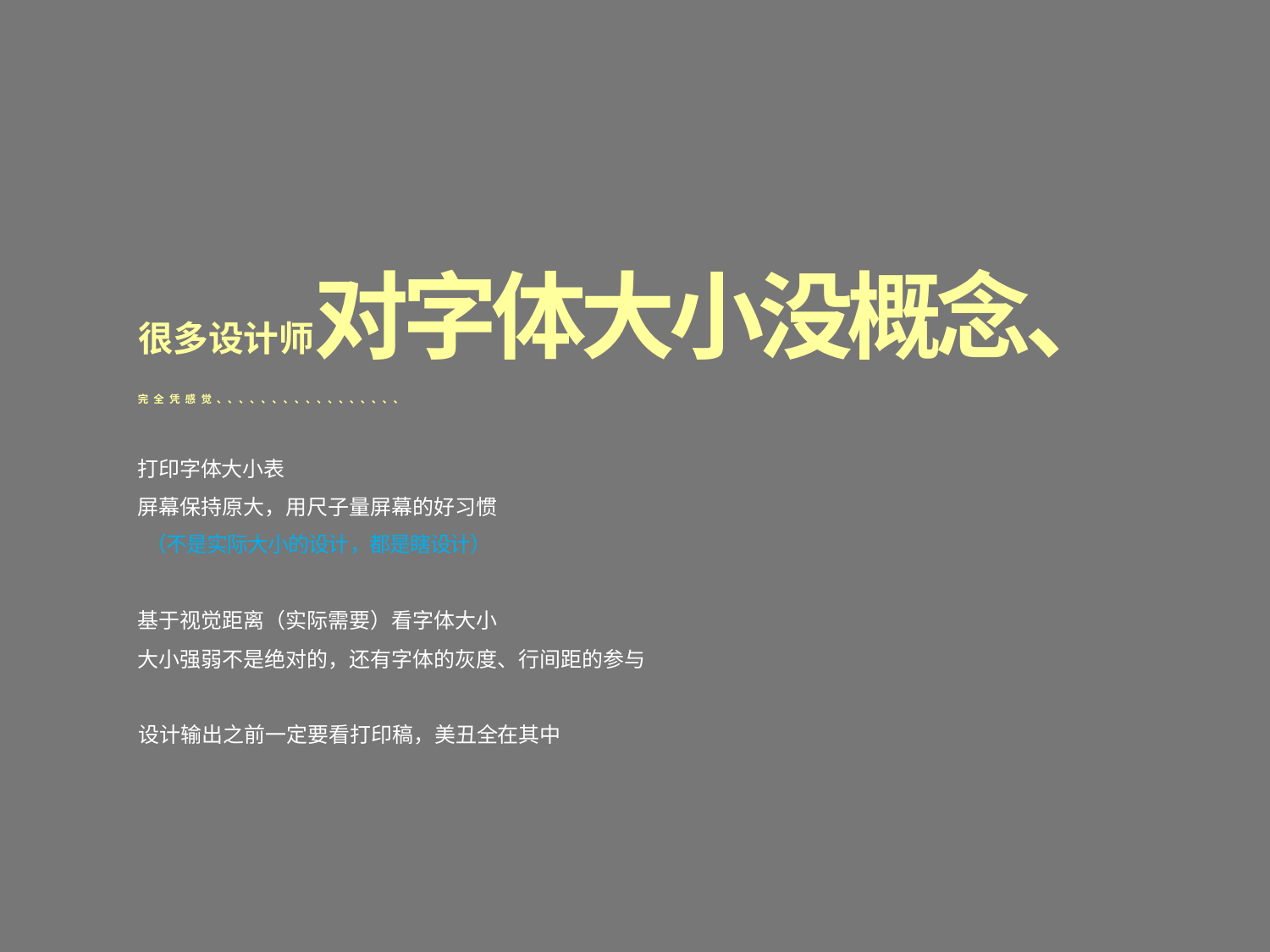

很多设计师对字体大小没概念、
完 全 凭 感 觉 、、、、、、、、、、、、、、、、、

打印字体大小表
屏幕保持原大，用尺子量屏幕的好习惯
（不是实际大小的设计，都是瞎设计）

基于视觉距离（实际需要）看字体大小
大小强弱不是绝对的，还有字体的灰度、行间距的参与

设计输出之前一定要看打印稿，美丑全在其中